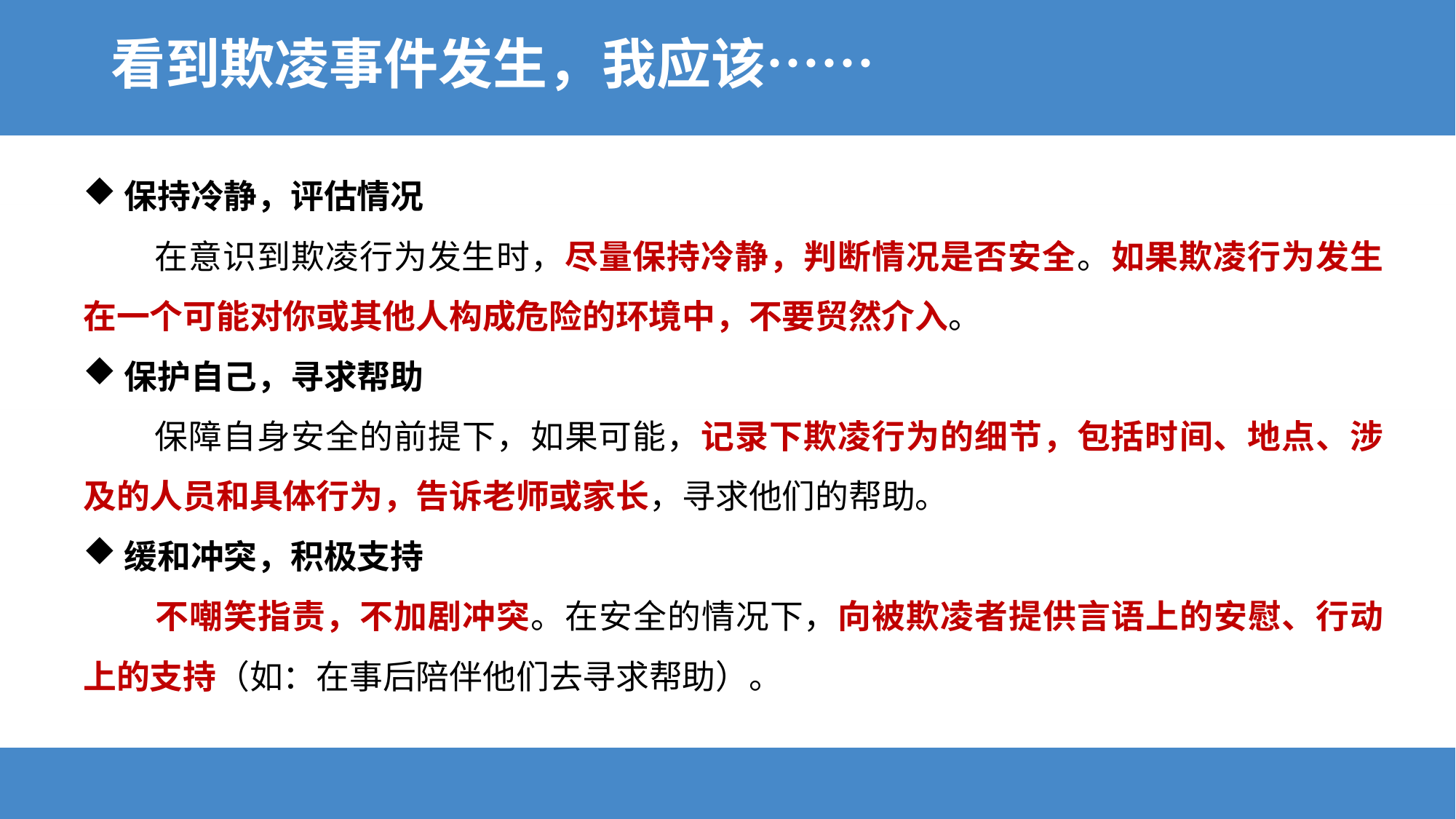

# 看到欺凌事件发生，我应该……
保持冷静，评估情况
 在意识到欺凌行为发生时，尽量保持冷静，判断情况是否安全。如果欺凌行为发生在一个可能对你或其他人构成危险的环境中，不要贸然介入。
保护自己，寻求帮助
 保障自身安全的前提下，如果可能，记录下欺凌行为的细节，包括时间、地点、涉及的人员和具体行为，告诉老师或家长，寻求他们的帮助。
缓和冲突，积极支持
 不嘲笑指责，不加剧冲突。在安全的情况下，向被欺凌者提供言语上的安慰、行动上的支持（如：在事后陪伴他们去寻求帮助）。